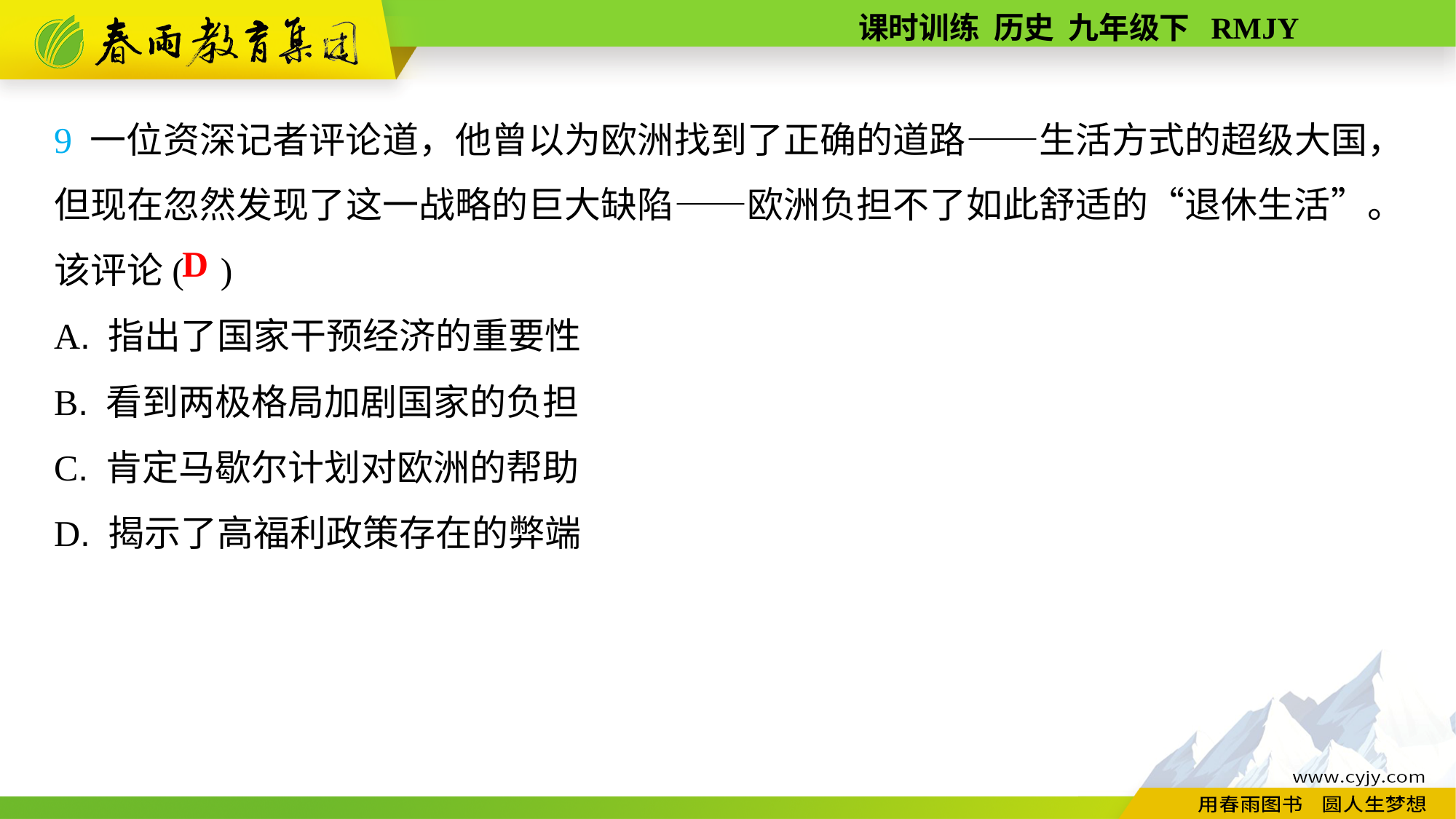

9 一位资深记者评论道，他曾以为欧洲找到了正确的道路——生活方式的超级大国，但现在忽然发现了这一战略的巨大缺陷——欧洲负担不了如此舒适的“退休生活”。该评论(    )
A. 指出了国家干预经济的重要性
B. 看到两极格局加剧国家的负担
C. 肯定马歇尔计划对欧洲的帮助
D. 揭示了高福利政策存在的弊端
D